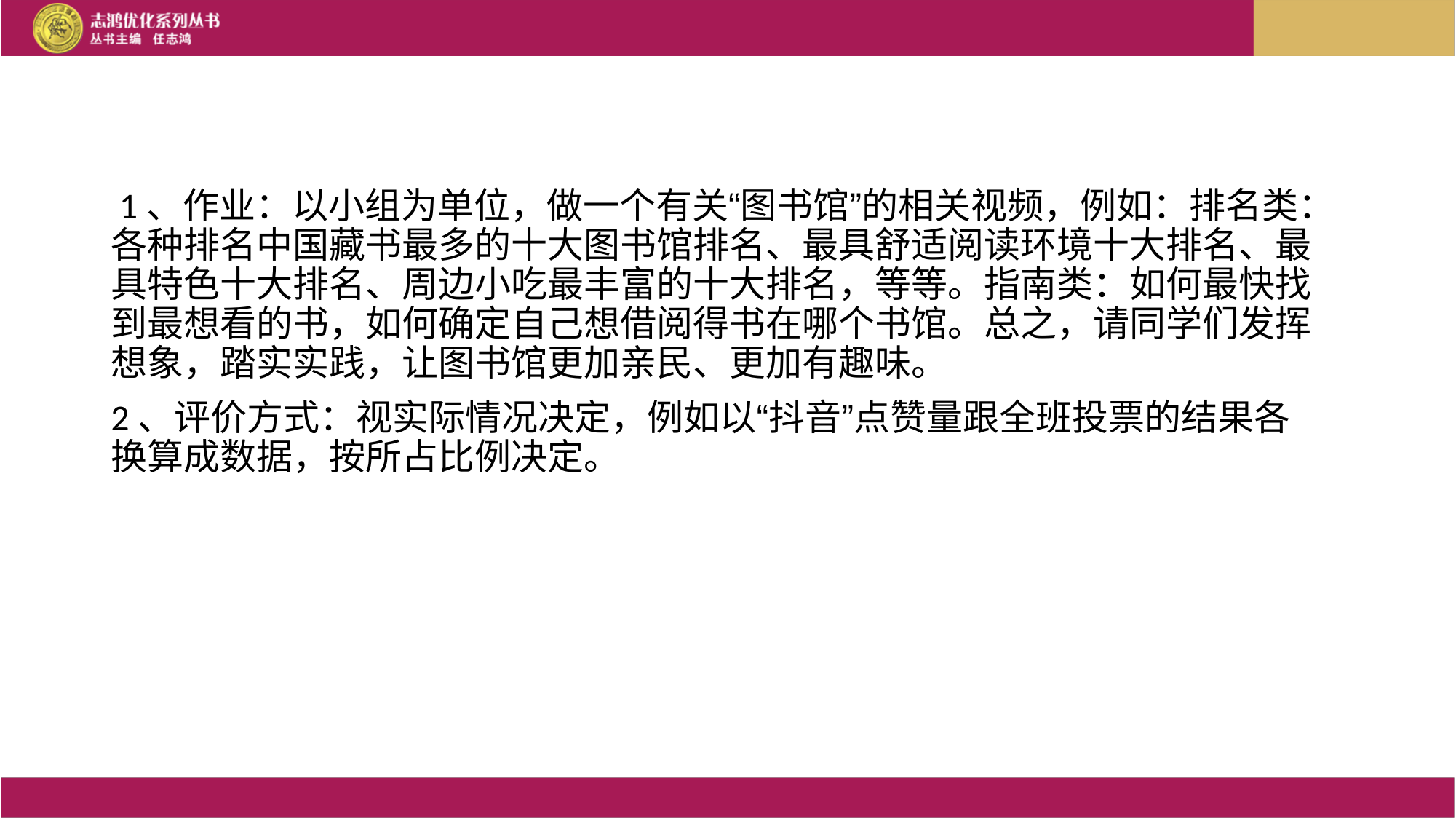

1、作业：以小组为单位，做一个有关“图书馆”的相关视频，例如：排名类：各种排名中国藏书最多的十大图书馆排名、最具舒适阅读环境十大排名、最具特色十大排名、周边小吃最丰富的十大排名，等等。指南类：如何最快找到最想看的书，如何确定自己想借阅得书在哪个书馆。总之，请同学们发挥想象，踏实实践，让图书馆更加亲民、更加有趣味。
2、评价方式：视实际情况决定，例如以“抖音”点赞量跟全班投票的结果各换算成数据，按所占比例决定。